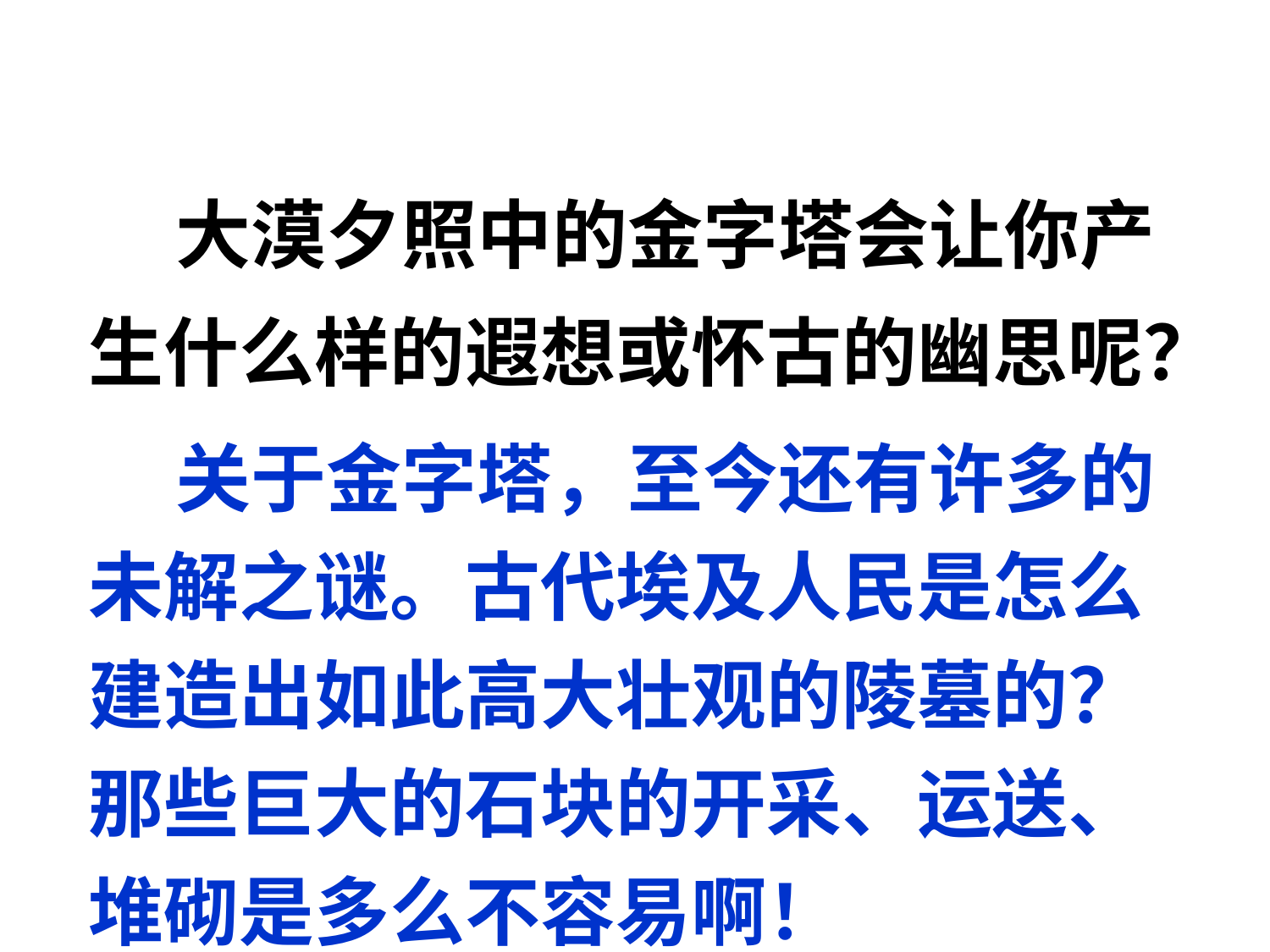

大漠夕照中的金字塔会让你产生什么样的遐想或怀古的幽思呢？
    关于金字塔，至今还有许多的未解之谜。古代埃及人民是怎么建造出如此高大壮观的陵墓的？那些巨大的石块的开采、运送、堆砌是多么不容易啊！